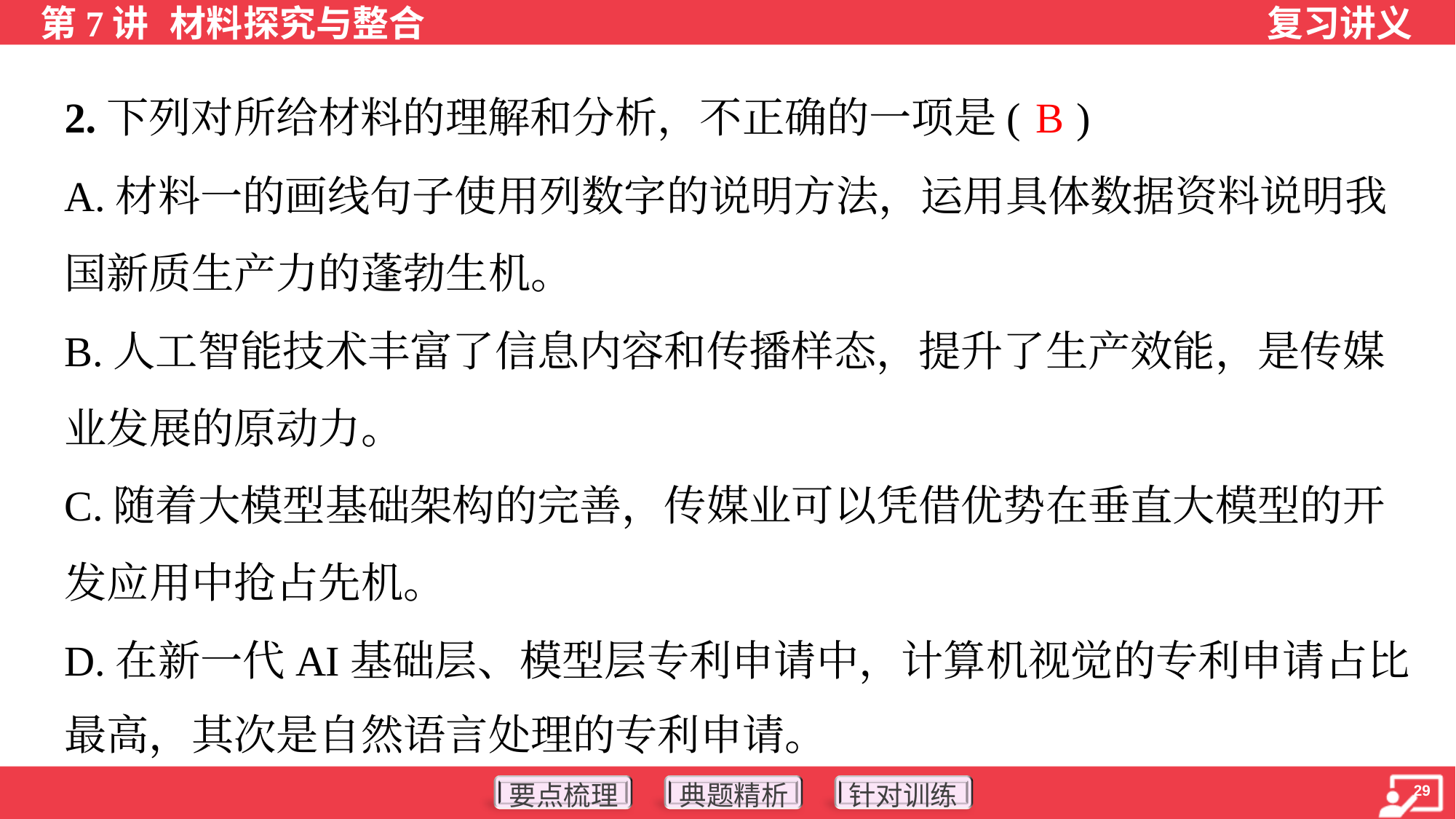

B
2.下列对所给材料的理解和分析，不正确的一项是(     )
A.材料一的画线句子使用列数字的说明方法，运用具体数据资料说明我
国新质生产力的蓬勃生机。
B.人工智能技术丰富了信息内容和传播样态，提升了生产效能，是传媒
业发展的原动力。
C.随着大模型基础架构的完善，传媒业可以凭借优势在垂直大模型的开
发应用中抢占先机。
D.在新一代AI基础层、模型层专利申请中，计算机视觉的专利申请占比
最高，其次是自然语言处理的专利申请。